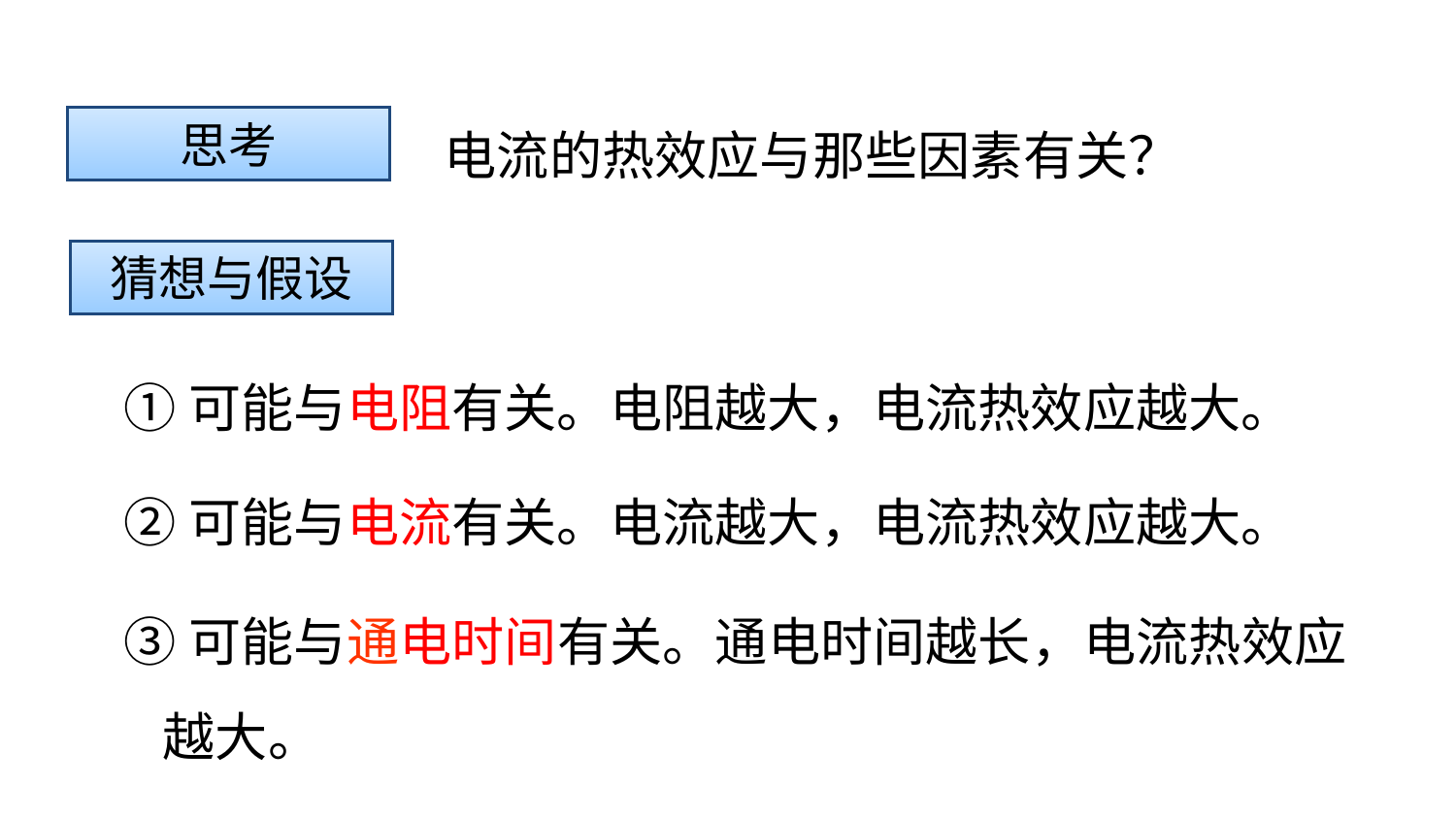

电流的热效应与那些因素有关？
思考
猜想与假设
①可能与电阻有关。电阻越大，电流热效应越大。
②可能与电流有关。电流越大，电流热效应越大。
③可能与通电时间有关。通电时间越长，电流热效应越大。